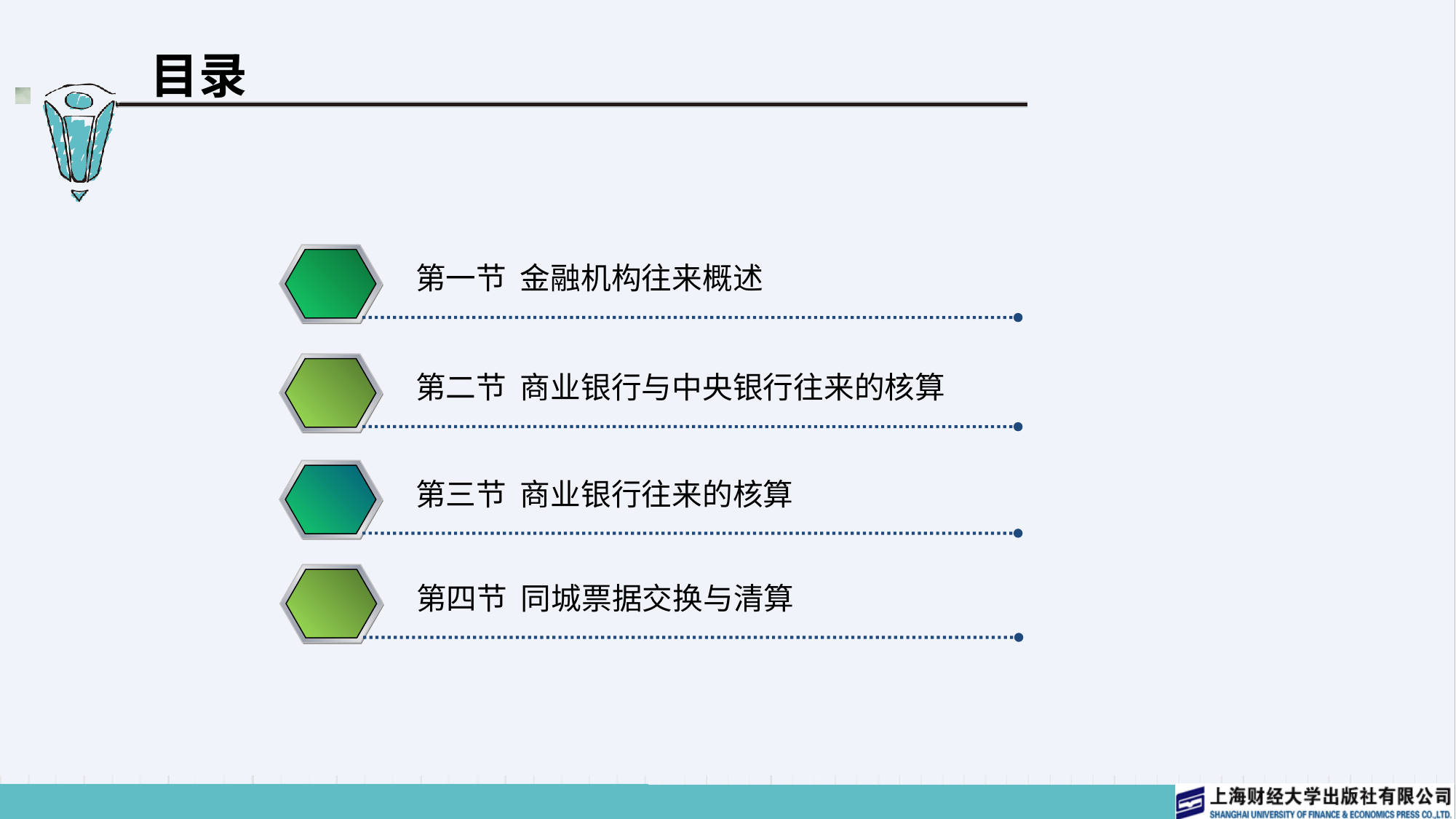

# 目录

第一节  金融机构往来概述

第二节  商业银行与中央银行往来的核算

第三节  商业银行往来的核算

第四节  同城票据交换与清算